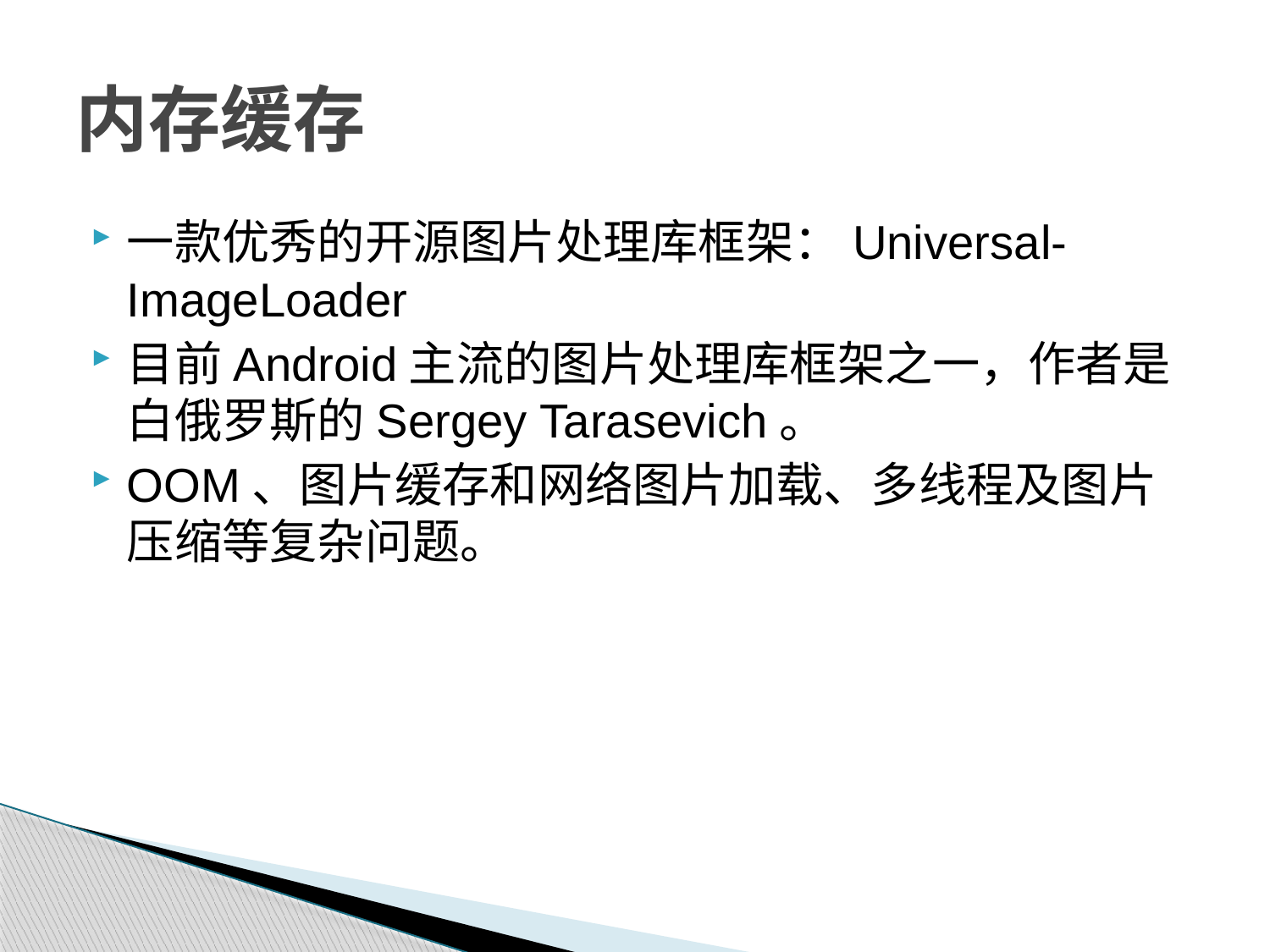

# 内存缓存
一款优秀的开源图片处理库框架：Universal-ImageLoader
目前Android主流的图片处理库框架之一，作者是白俄罗斯的Sergey Tarasevich。
OOM、图片缓存和网络图片加载、多线程及图片压缩等复杂问题。